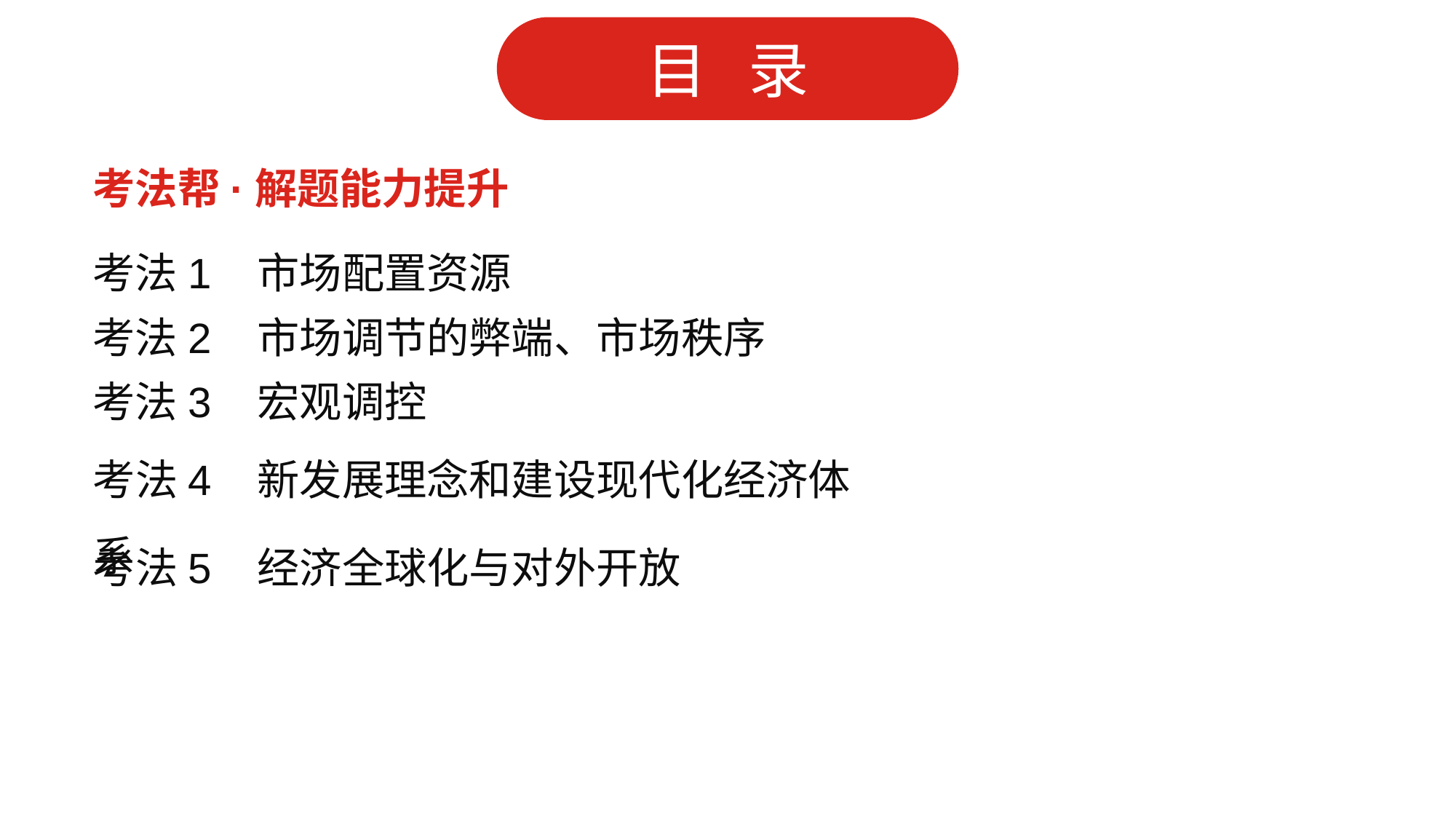

考法帮·解题能力提升
考法1   市场配置资源
考法2   市场调节的弊端、市场秩序
考法3   宏观调控
考法4   新发展理念和建设现代化经济体系
考法5   经济全球化与对外开放